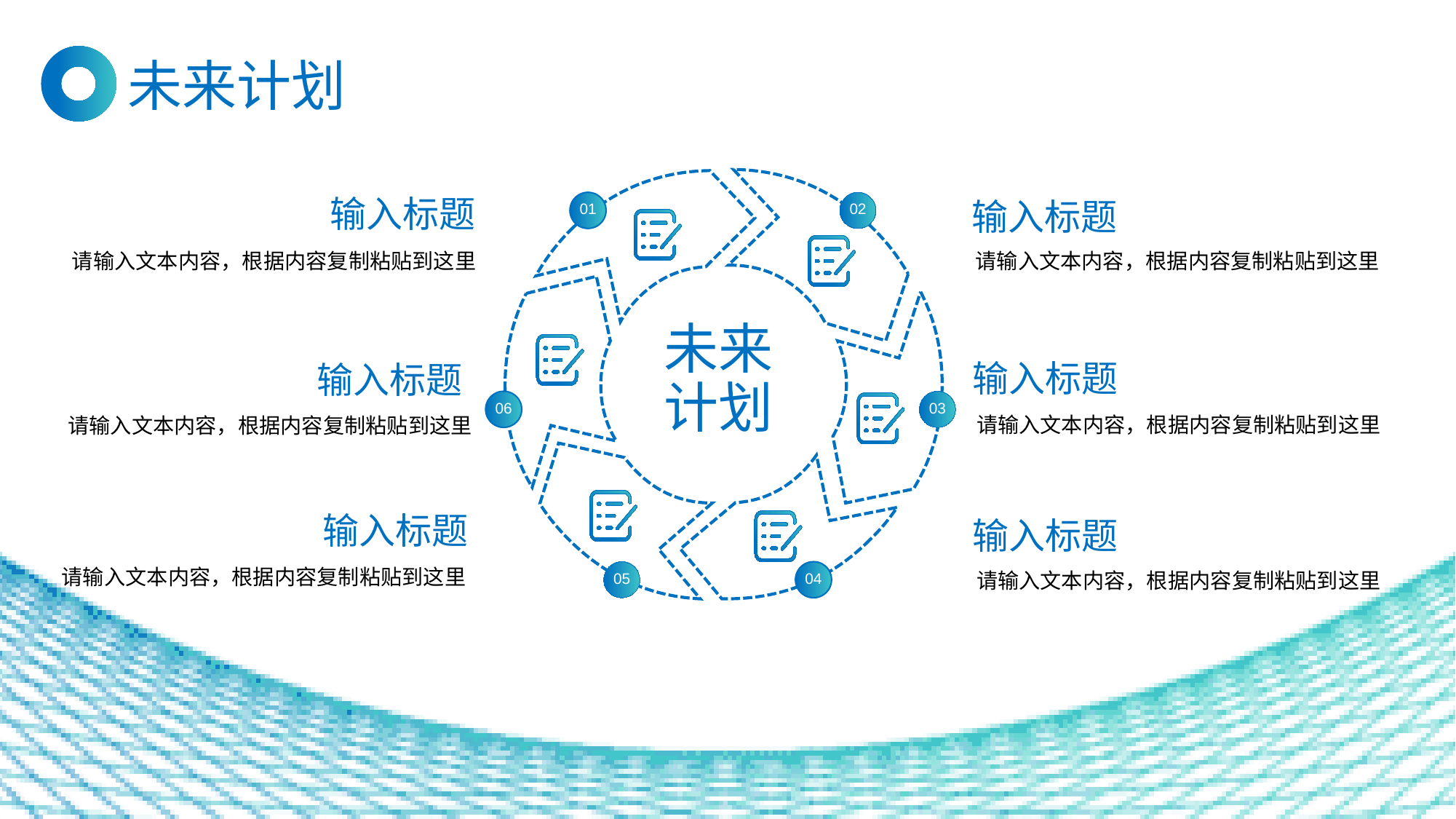

未来计划

01
02

未来计划

06
03

05
04
输入标题
请输入文本内容，根据内容复制粘贴到这里
输入标题
请输入文本内容，根据内容复制粘贴到这里
输入标题
请输入文本内容，根据内容复制粘贴到这里
输入标题
请输入文本内容，根据内容复制粘贴到这里
输入标题
请输入文本内容，根据内容复制粘贴到这里
输入标题
请输入文本内容，根据内容复制粘贴到这里